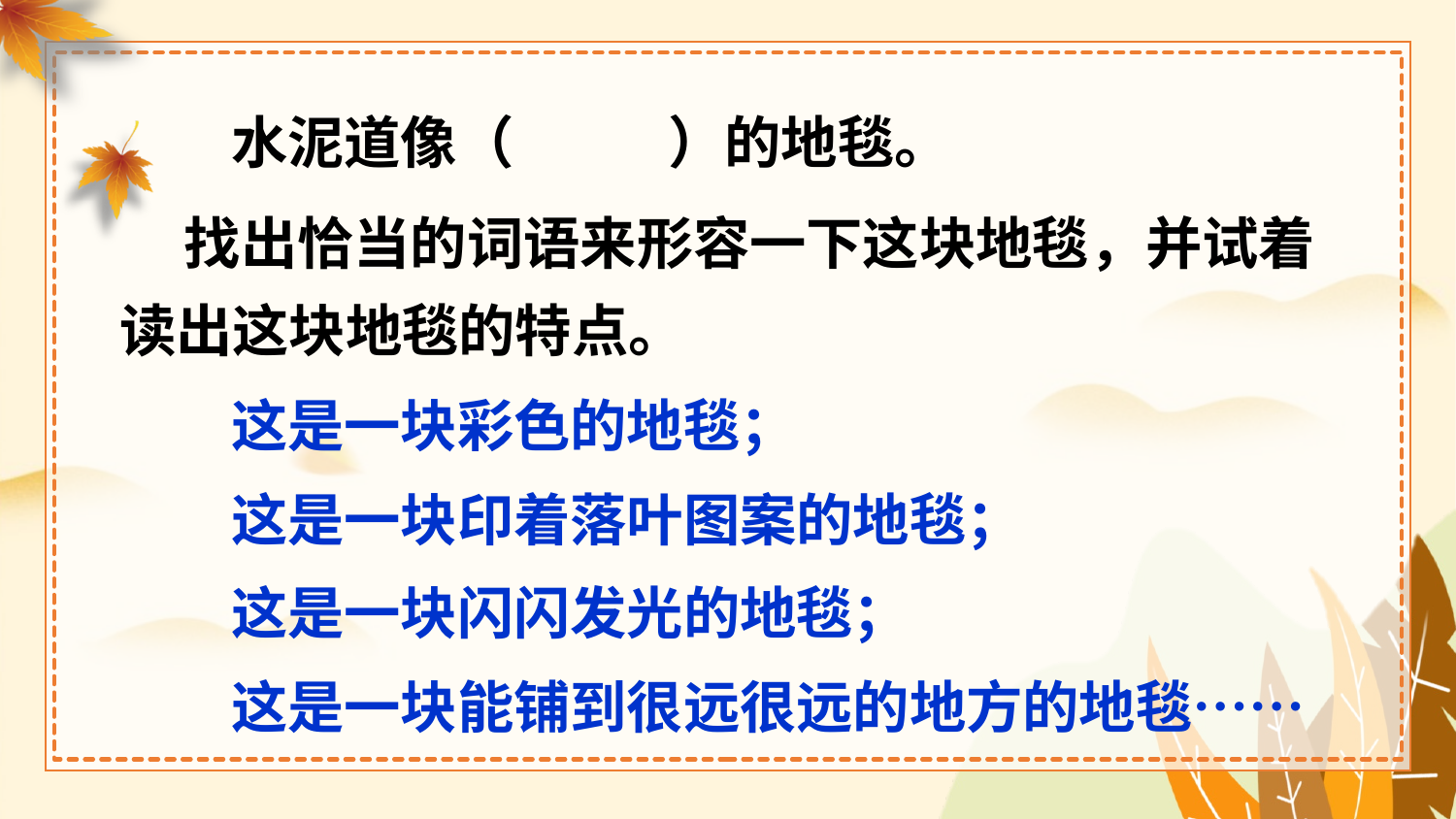

水泥道像（            ）的地毯。
    找出恰当的词语来形容一下这块地毯，并试着读出这块地毯的特点。
这是一块彩色的地毯；
这是一块印着落叶图案的地毯；
这是一块闪闪发光的地毯；
这是一块能铺到很远很远的地方的地毯……